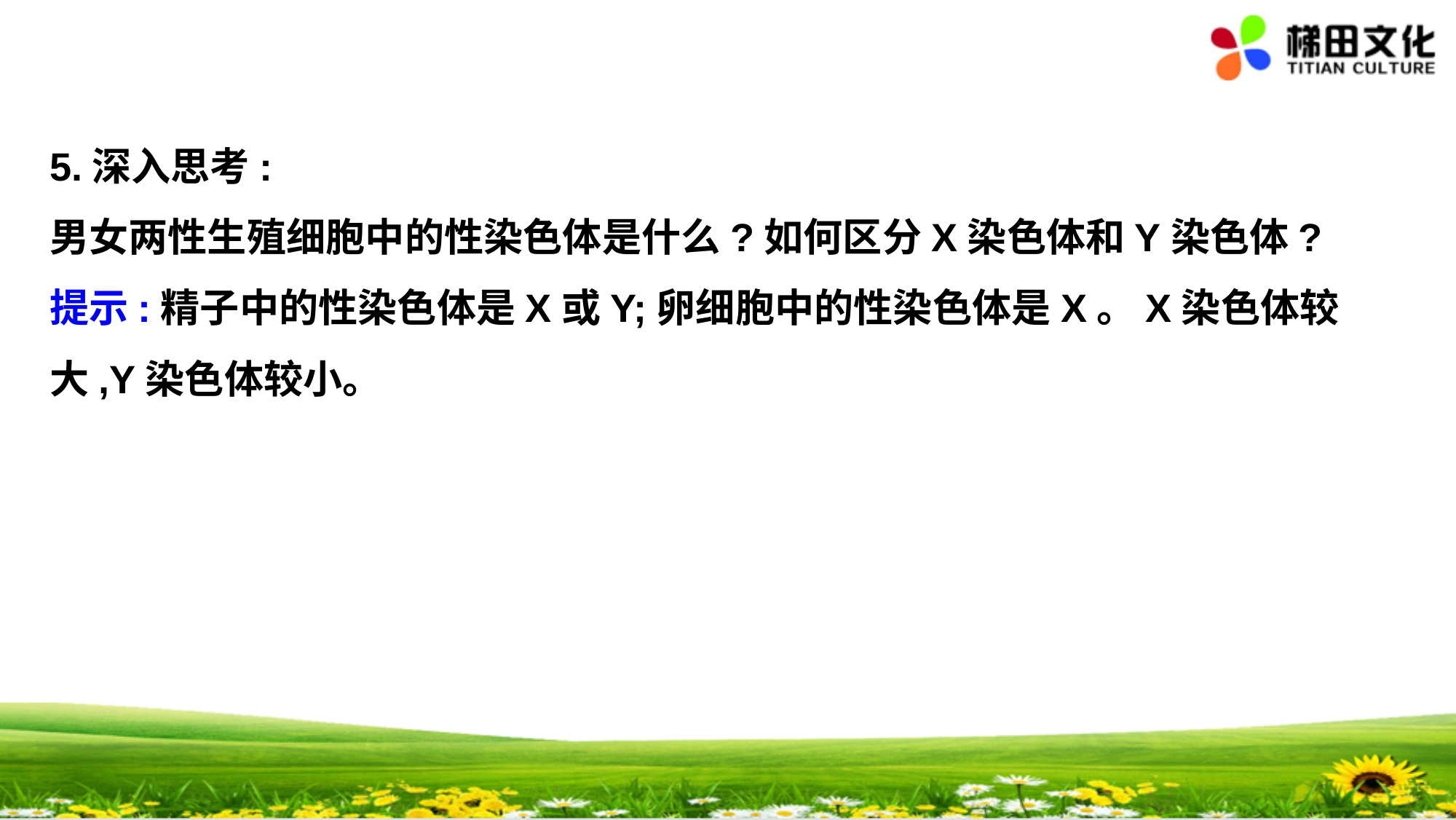

5.深入思考:
男女两性生殖细胞中的性染色体是什么?如何区分X染色体和Y染色体?
提示:精子中的性染色体是X或Y;卵细胞中的性染色体是X。X染色体较大,Y染色体较小。